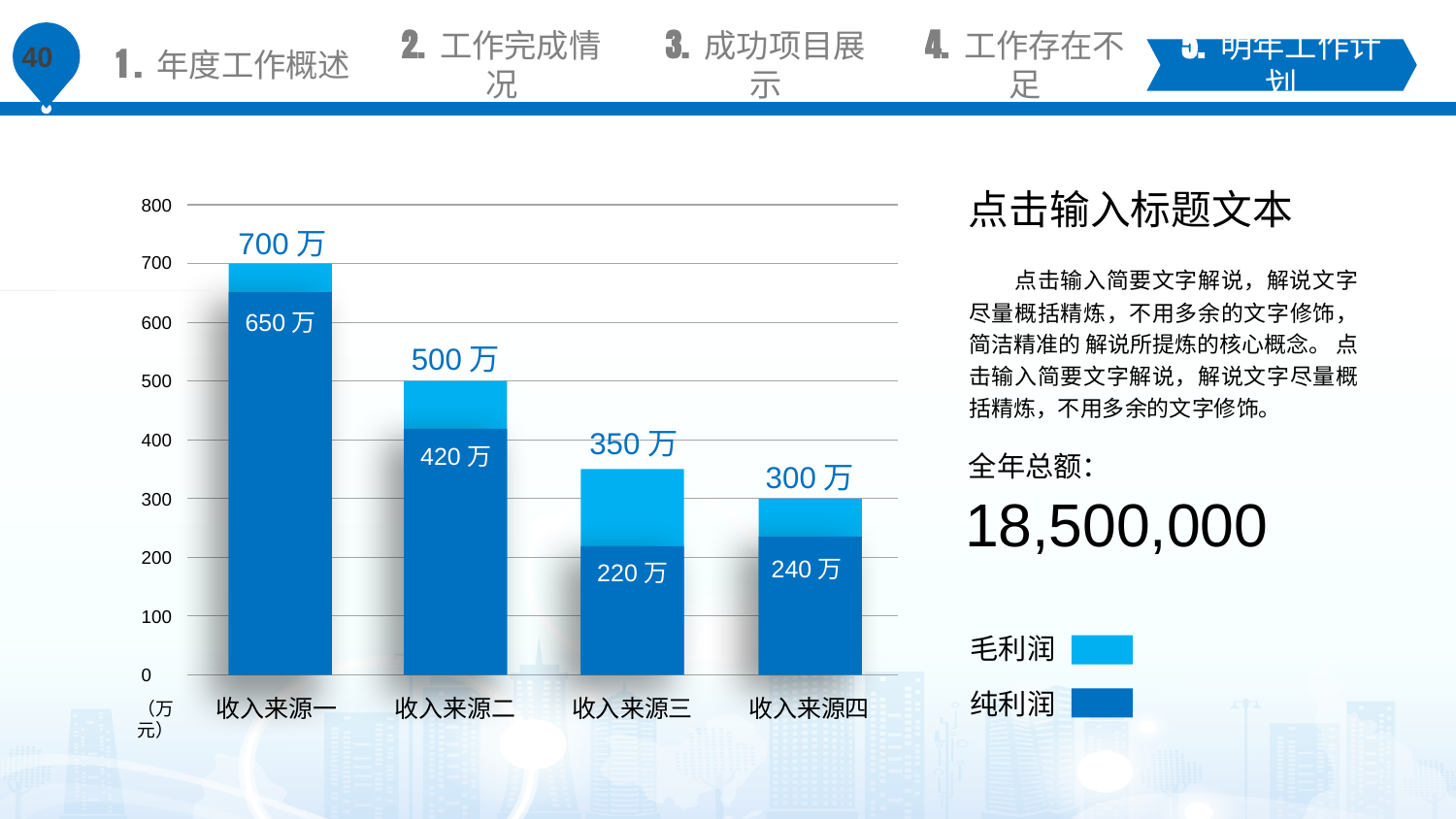

1 . 年度工作概述
2. 工作完成情况
3. 成功项目展示
4. 工作存在不足
5. 明年工作计划
点击输入标题文本
800
700万
700
       点击输入简要文字解说，解说文字尽量概括精炼，不用多余的文字修饰，简洁精准的 解说所提炼的核心概念。 点击输入简要文字解说，解说文字尽量概括精炼，不用多余的文字修饰。

650万
600
500万
500

350万
400

420万
全年总额：
300万

18,500,000
300

200

240万
220万
100
毛利润

0
纯利润
收入来源一
收入来源二
收入来源三
收入来源四

（万元）